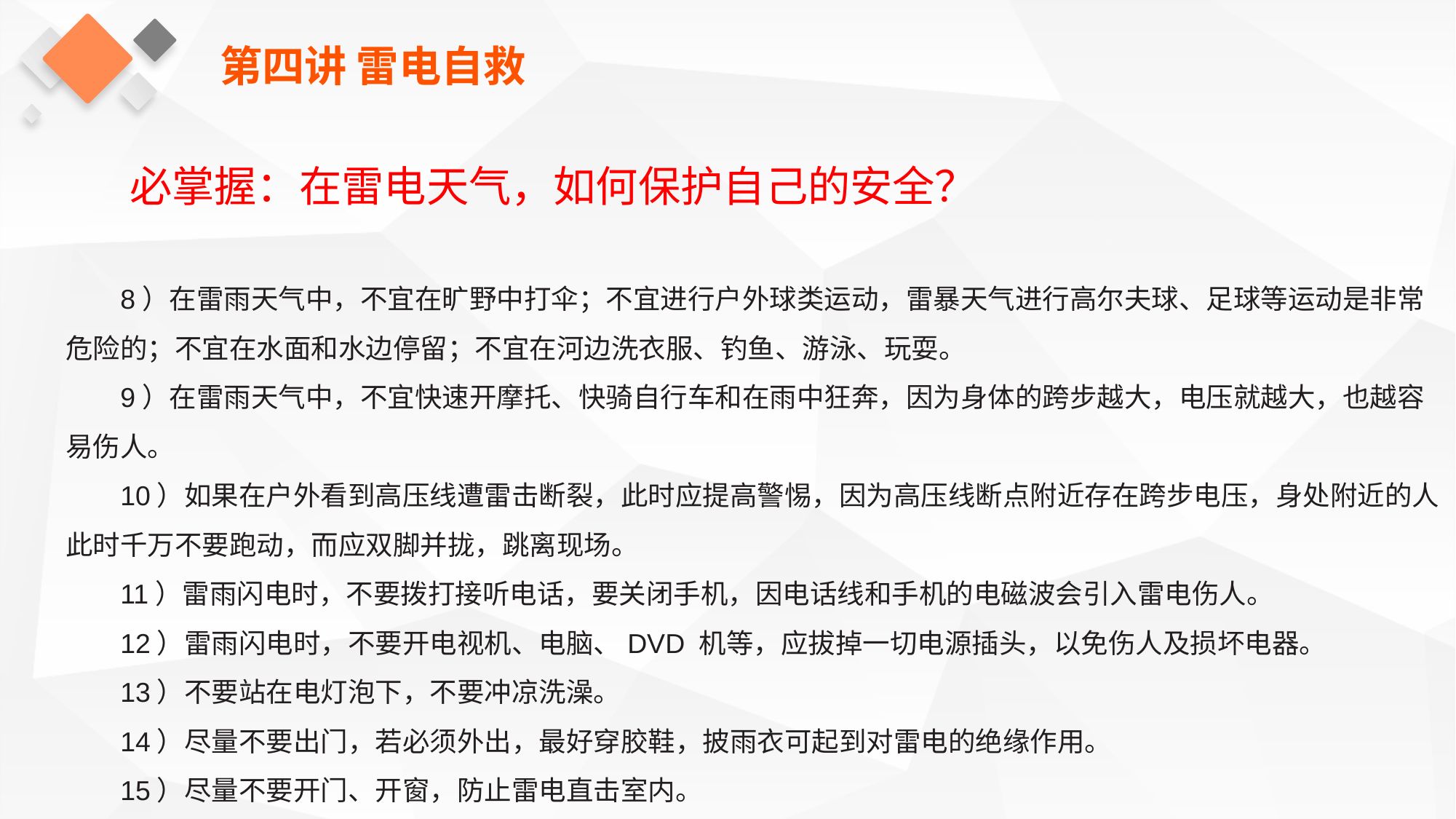

第四讲 雷电自救
必掌握：在雷电天气，如何保护自己的安全？
8）在雷雨天气中，不宜在旷野中打伞；不宜进行户外球类运动，雷暴天气进行高尔夫球、足球等运动是非常危险的；不宜在水面和水边停留；不宜在河边洗衣服、钓鱼、游泳、玩耍。
9）在雷雨天气中，不宜快速开摩托、快骑自行车和在雨中狂奔，因为身体的跨步越大，电压就越大，也越容易伤人。
10）如果在户外看到高压线遭雷击断裂，此时应提高警惕，因为高压线断点附近存在跨步电压，身处附近的人此时千万不要跑动，而应双脚并拢，跳离现场。
11）雷雨闪电时，不要拨打接听电话，要关闭手机，因电话线和手机的电磁波会引入雷电伤人。
12）雷雨闪电时，不要开电视机、电脑、DVD 机等，应拔掉一切电源插头，以免伤人及损坏电器。
13）不要站在电灯泡下，不要冲凉洗澡。
14）尽量不要出门，若必须外出，最好穿胶鞋，披雨衣可起到对雷电的绝缘作用。
15）尽量不要开门、开窗，防止雷电直击室内。